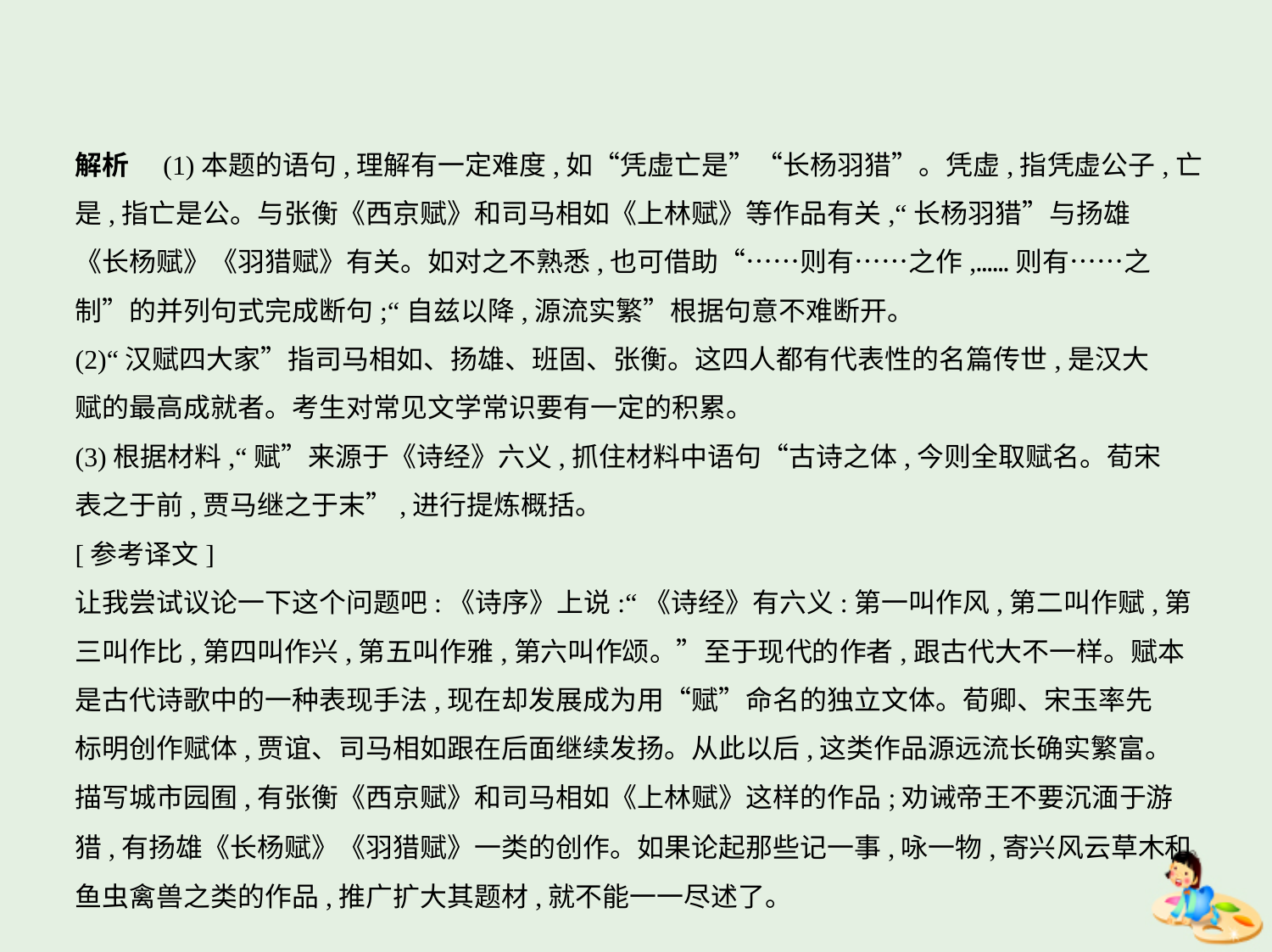

解析　(1)本题的语句,理解有一定难度,如“凭虚亡是”“长杨羽猎”。凭虚,指凭虚公子,亡
是,指亡是公。与张衡《西京赋》和司马相如《上林赋》等作品有关,“长杨羽猎”与扬雄
《长杨赋》《羽猎赋》有关。如对之不熟悉,也可借助“……则有……之作,……则有……之
制”的并列句式完成断句;“自兹以降,源流实繁”根据句意不难断开。
(2)“汉赋四大家”指司马相如、扬雄、班固、张衡。这四人都有代表性的名篇传世,是汉大
赋的最高成就者。考生对常见文学常识要有一定的积累。
(3)根据材料,“赋”来源于《诗经》六义,抓住材料中语句“古诗之体,今则全取赋名。荀宋
表之于前,贾马继之于末”,进行提炼概括。
[参考译文]
让我尝试议论一下这个问题吧:《诗序》上说:“《诗经》有六义:第一叫作风,第二叫作赋,第
三叫作比,第四叫作兴,第五叫作雅,第六叫作颂。”至于现代的作者,跟古代大不一样。赋本
是古代诗歌中的一种表现手法,现在却发展成为用“赋”命名的独立文体。荀卿、宋玉率先
标明创作赋体,贾谊、司马相如跟在后面继续发扬。从此以后,这类作品源远流长确实繁富。
描写城市园囿,有张衡《西京赋》和司马相如《上林赋》这样的作品;劝诫帝王不要沉湎于游
猎,有扬雄《长杨赋》《羽猎赋》一类的创作。如果论起那些记一事,咏一物,寄兴风云草木和
鱼虫禽兽之类的作品,推广扩大其题材,就不能一一尽述了。